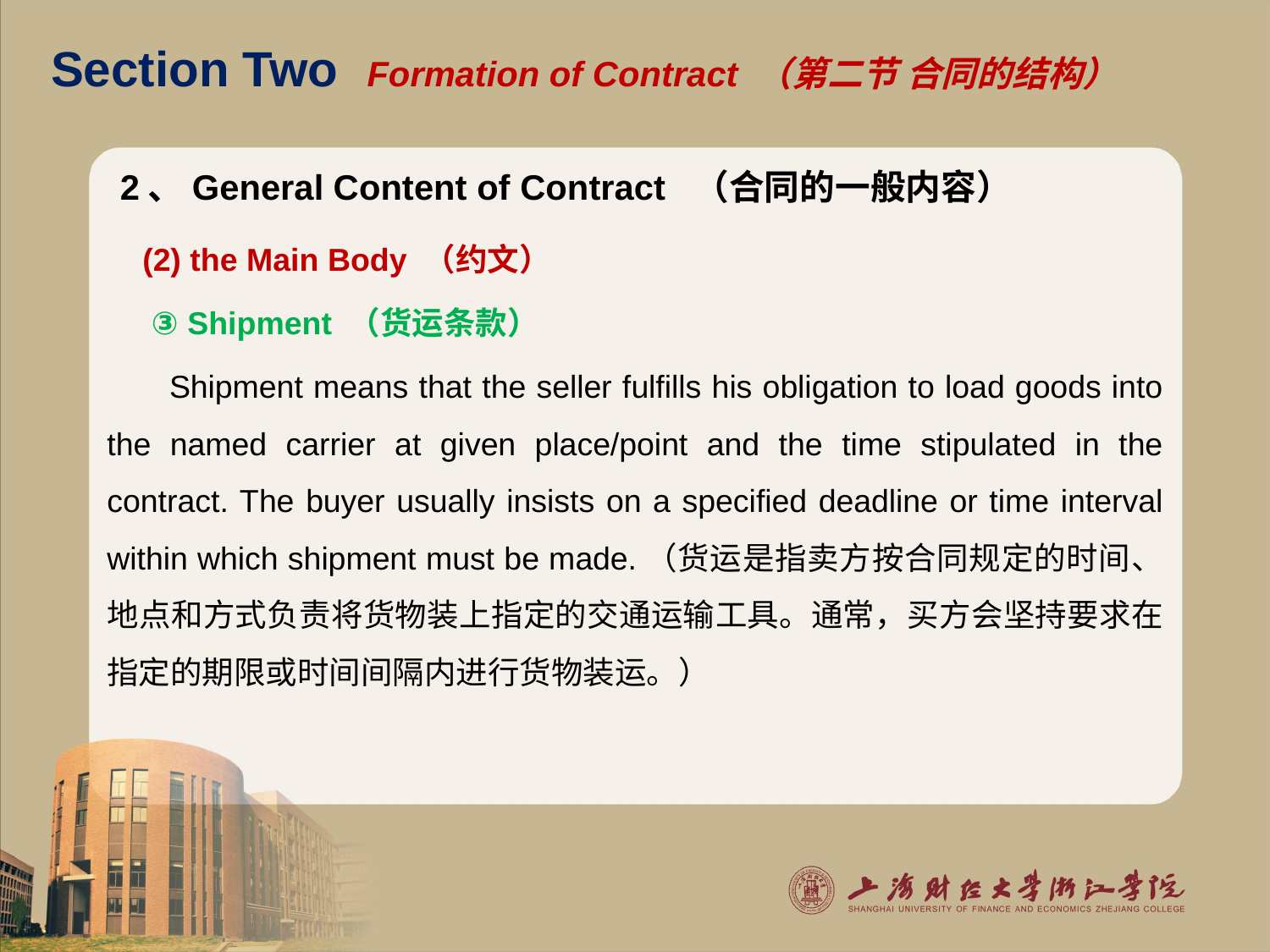

# Section Two   Formation of Contract （第二节 合同的结构）
2、General Content of Contract  （合同的一般内容）
    (2) the Main Body （约文）
     ③ Shipment （货运条款）
      Shipment means that the seller fulfills his obligation to load goods into the named carrier at given place/point and the time stipulated in the contract. The buyer usually insists on a specified deadline or time interval within which shipment must be made.（货运是指卖方按合同规定的时间、地点和方式负责将货物装上指定的交通运输工具。通常，买方会坚持要求在指定的期限或时间间隔内进行货物装运。）